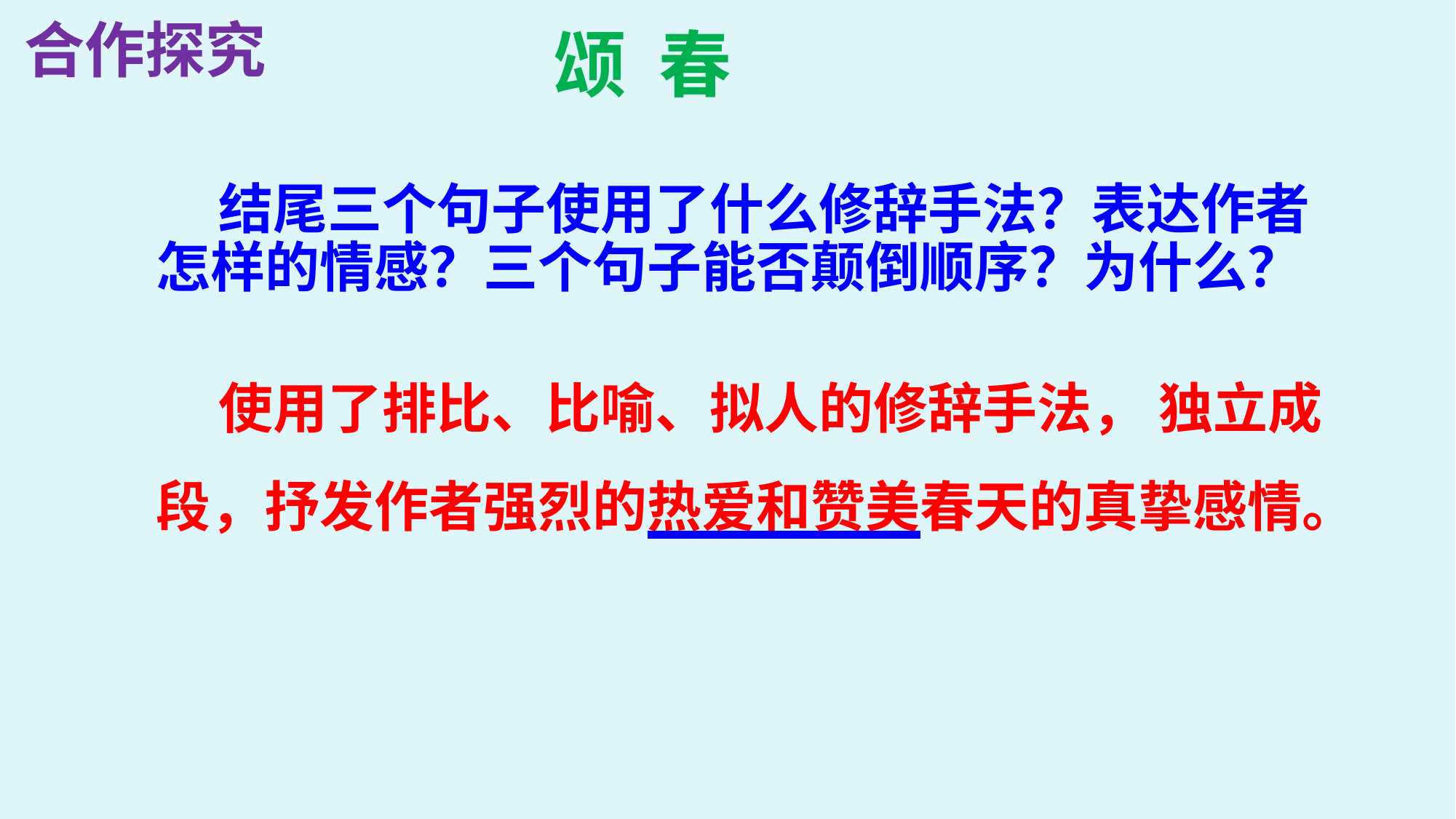

颂  春
合作探究
    结尾三个句子使用了什么修辞手法？表达作者怎样的情感？三个句子能否颠倒顺序？为什么？
    使用了排比、比喻、拟人的修辞手法， 独立成段，抒发作者强烈的热爱和赞美春天的真挚感情。